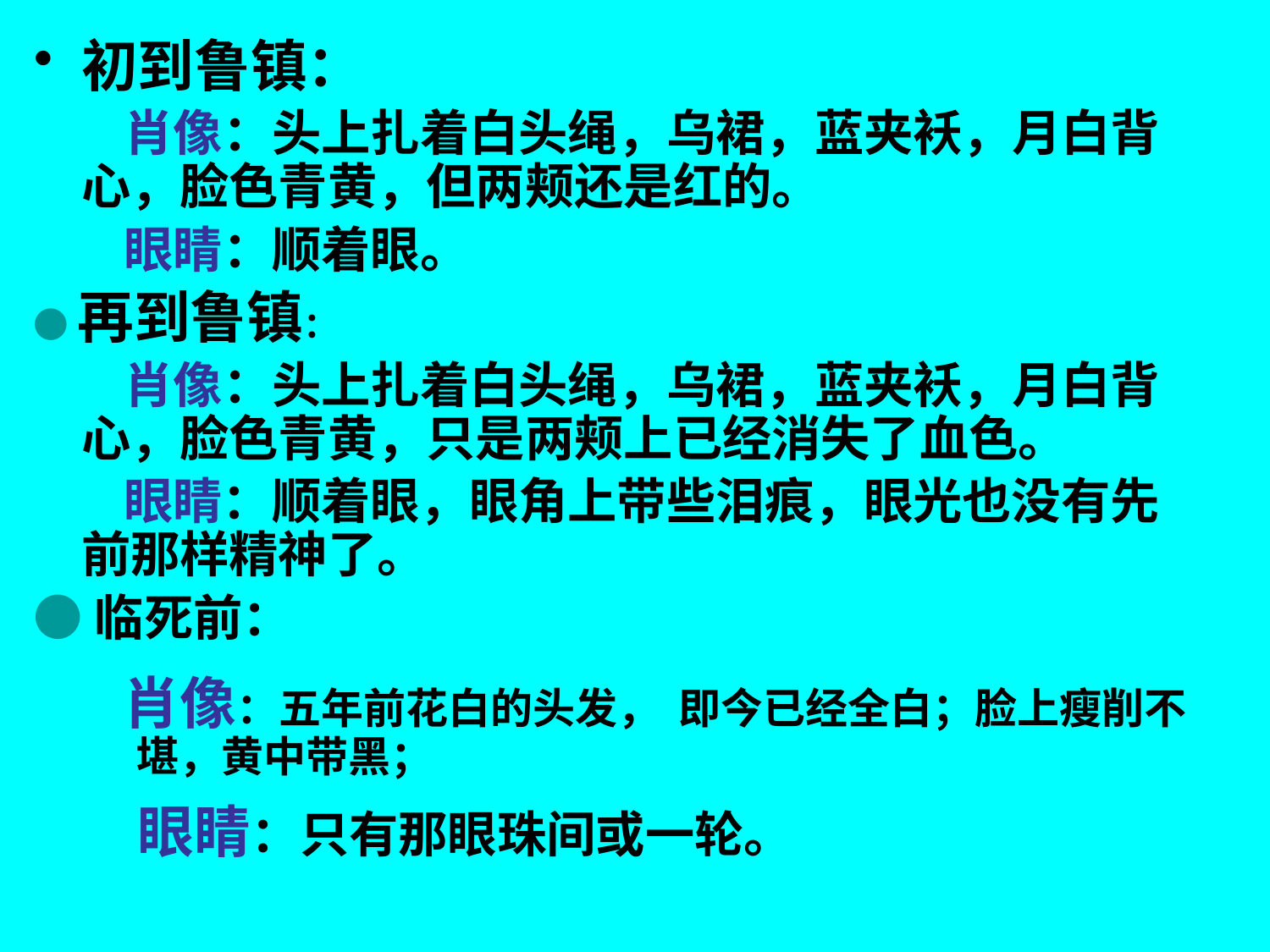

初到鲁镇：
       肖像：头上扎着白头绳，乌裙，蓝夹袄，月白背心，脸色青黄，但两颊还是红的。
       眼睛：顺着眼。
●再到鲁镇：
       肖像：头上扎着白头绳，乌裙，蓝夹袄，月白背心，脸色青黄，只是两颊上已经消失了血色。
       眼睛：顺着眼，眼角上带些泪痕，眼光也没有先 前那样精神了。
●临死前：
 肖像：五年前花白的头发，  即今已经全白；脸上瘦削不堪，黄中带黑；
       眼睛：只有那眼珠间或一轮。